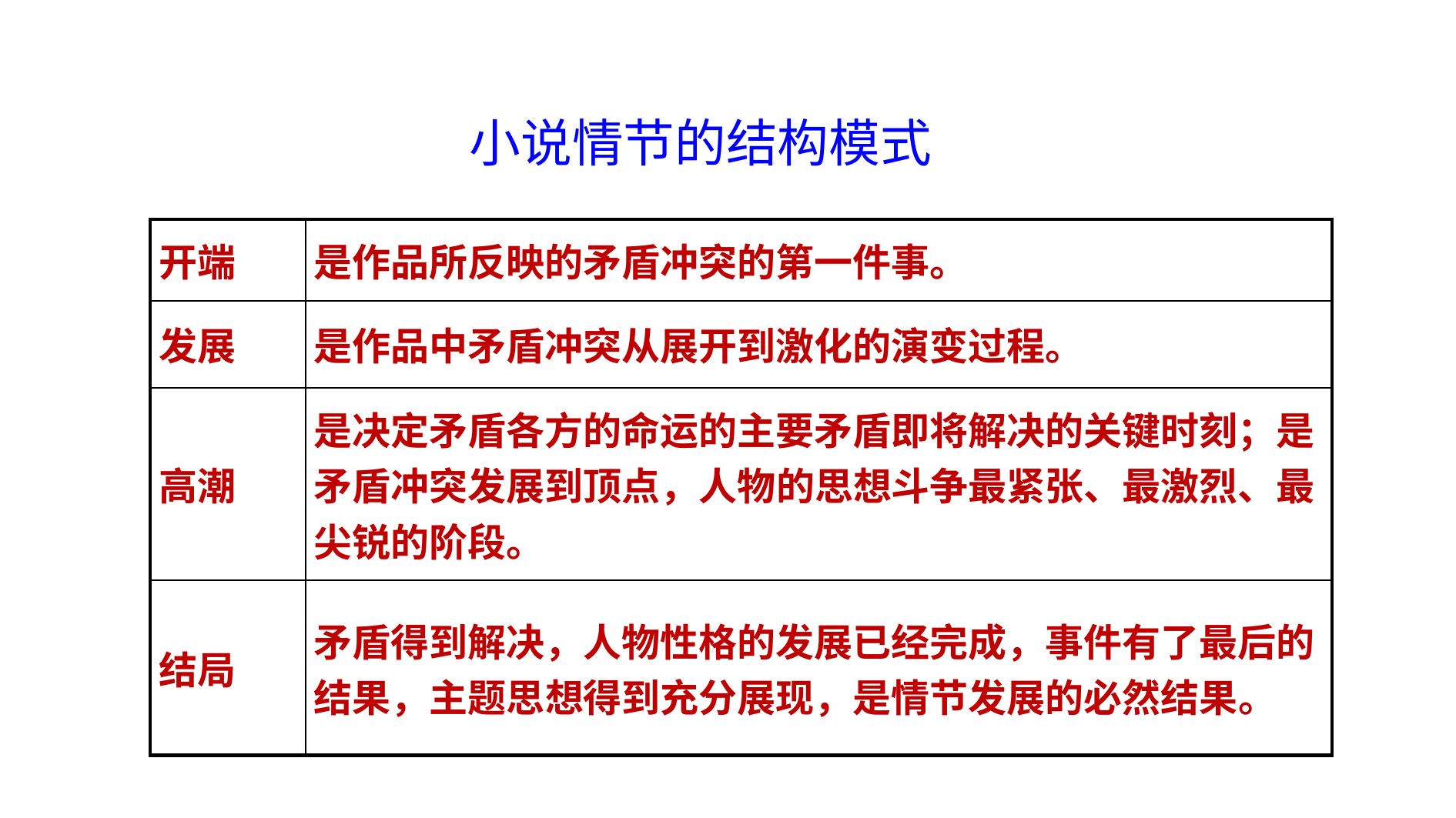

小说情节的结构模式
| 开端 | 是作品所反映的矛盾冲突的第一件事。 |
| --- | --- |
| 发展 | 是作品中矛盾冲突从展开到激化的演变过程。 |
| 高潮 | 是决定矛盾各方的命运的主要矛盾即将解决的关键时刻；是矛盾冲突发展到顶点，人物的思想斗争最紧张、最激烈、最尖锐的阶段。 |
| 结局 | 矛盾得到解决，人物性格的发展已经完成，事件有了最后的结果，主题思想得到充分展现，是情节发展的必然结果。 |